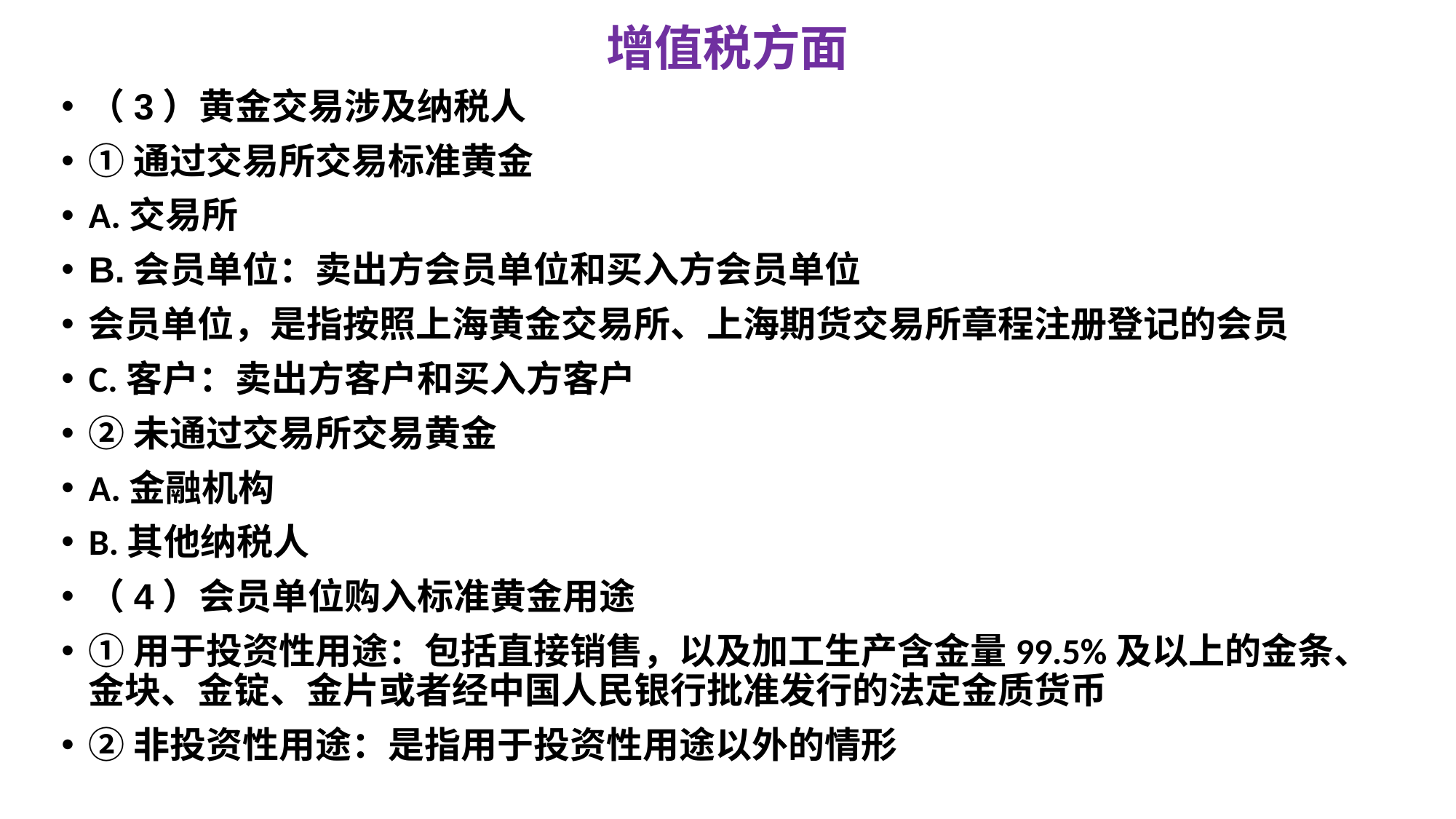

# 增值税方面
（3）黄金交易涉及纳税人
①通过交易所交易标准黄金
A.交易所
B.会员单位：卖出方会员单位和买入方会员单位
会员单位，是指按照上海黄金交易所、上海期货交易所章程注册登记的会员
C.客户：卖出方客户和买入方客户
②未通过交易所交易黄金
A.金融机构
B.其他纳税人
（4）会员单位购入标准黄金用途
①用于投资性用途：包括直接销售，以及加工生产含金量99.5%及以上的金条、金块、金锭、金片或者经中国人民银行批准发行的法定金质货币
②非投资性用途：是指用于投资性用途以外的情形